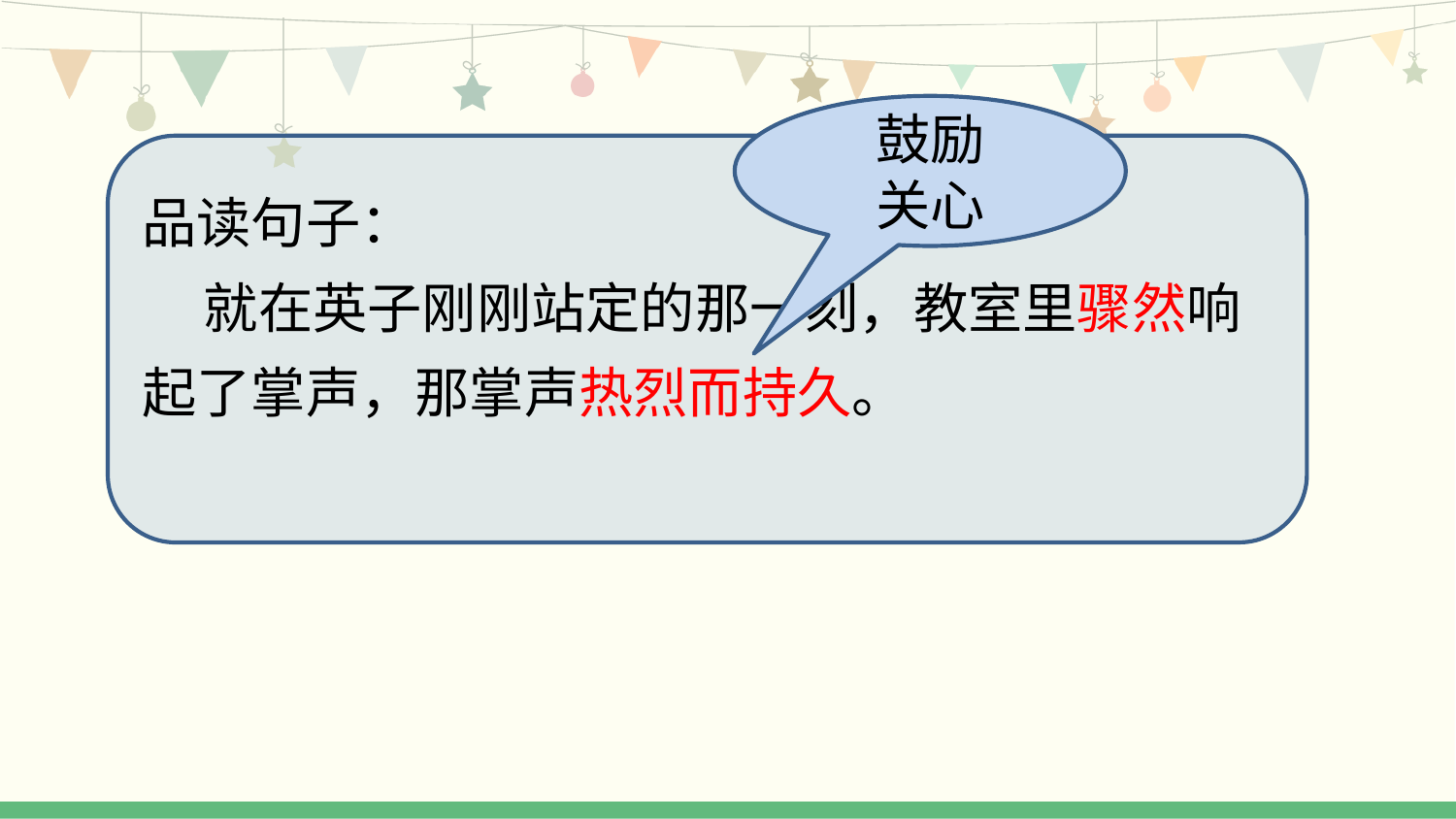

鼓励
关心
品读句子：
    就在英子刚刚站定的那一刻，教室里骤然响起了掌声，那掌声热烈而持久。